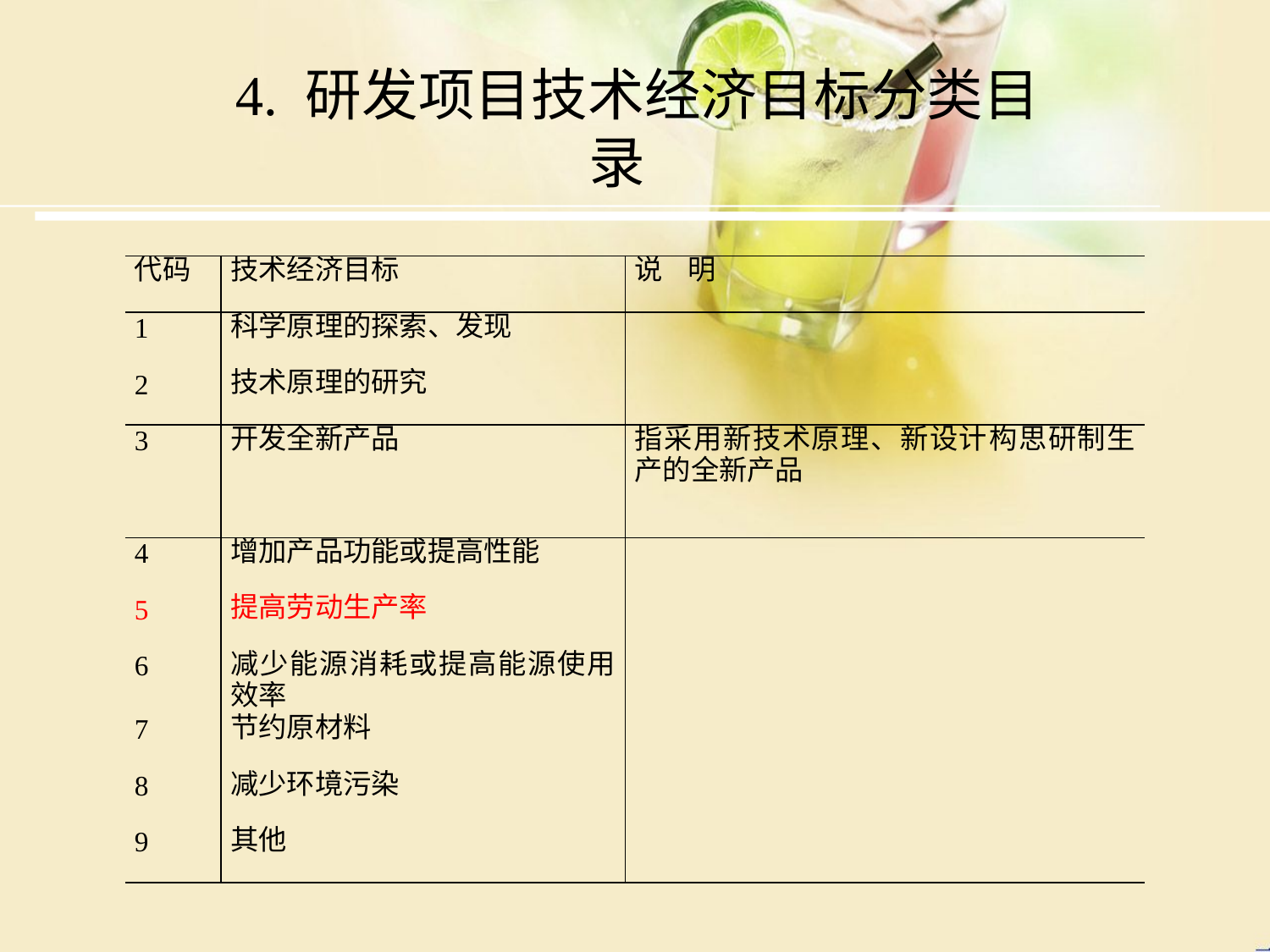

4. 研发项目技术经济目标分类目录
| 代码 | 技术经济目标 | 说 明 |
| --- | --- | --- |
| 1 | 科学原理的探索、发现 |  |
| 2 | 技术原理的研究 |  |
| 3 | 开发全新产品 | 指采用新技术原理、新设计构思研制生产的全新产品 |
| 4 | 增加产品功能或提高性能 |  |
| 5 | 提高劳动生产率 |  |
| 6 | 减少能源消耗或提高能源使用效率 |  |
| 7 | 节约原材料 |  |
| 8 | 减少环境污染 |  |
| 9 | 其他 |  |